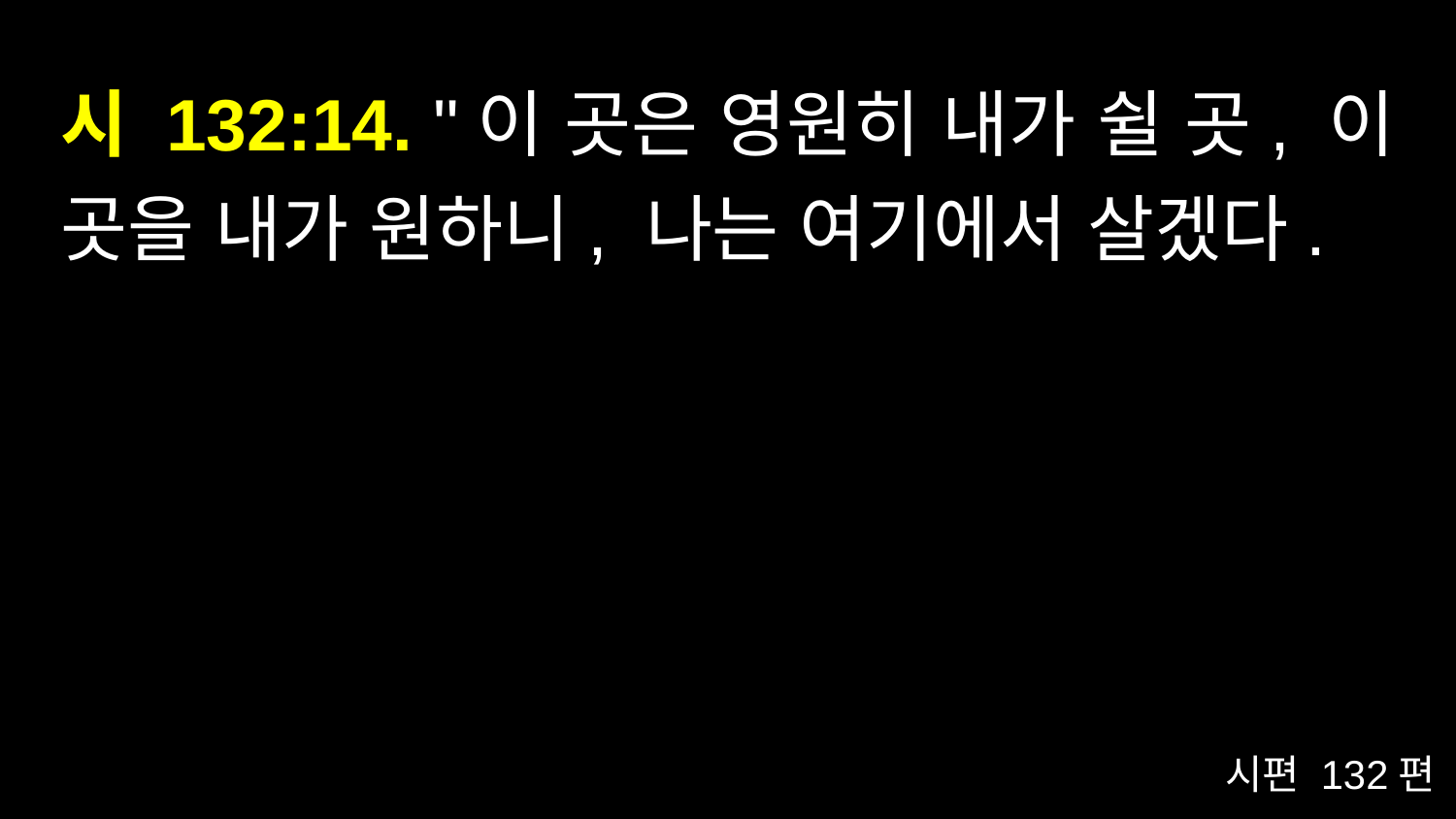

# 시 132:14. "이 곳은 영원히 내가 쉴 곳, 이 곳을 내가 원하니, 나는 여기에서 살겠다.
시편 132편